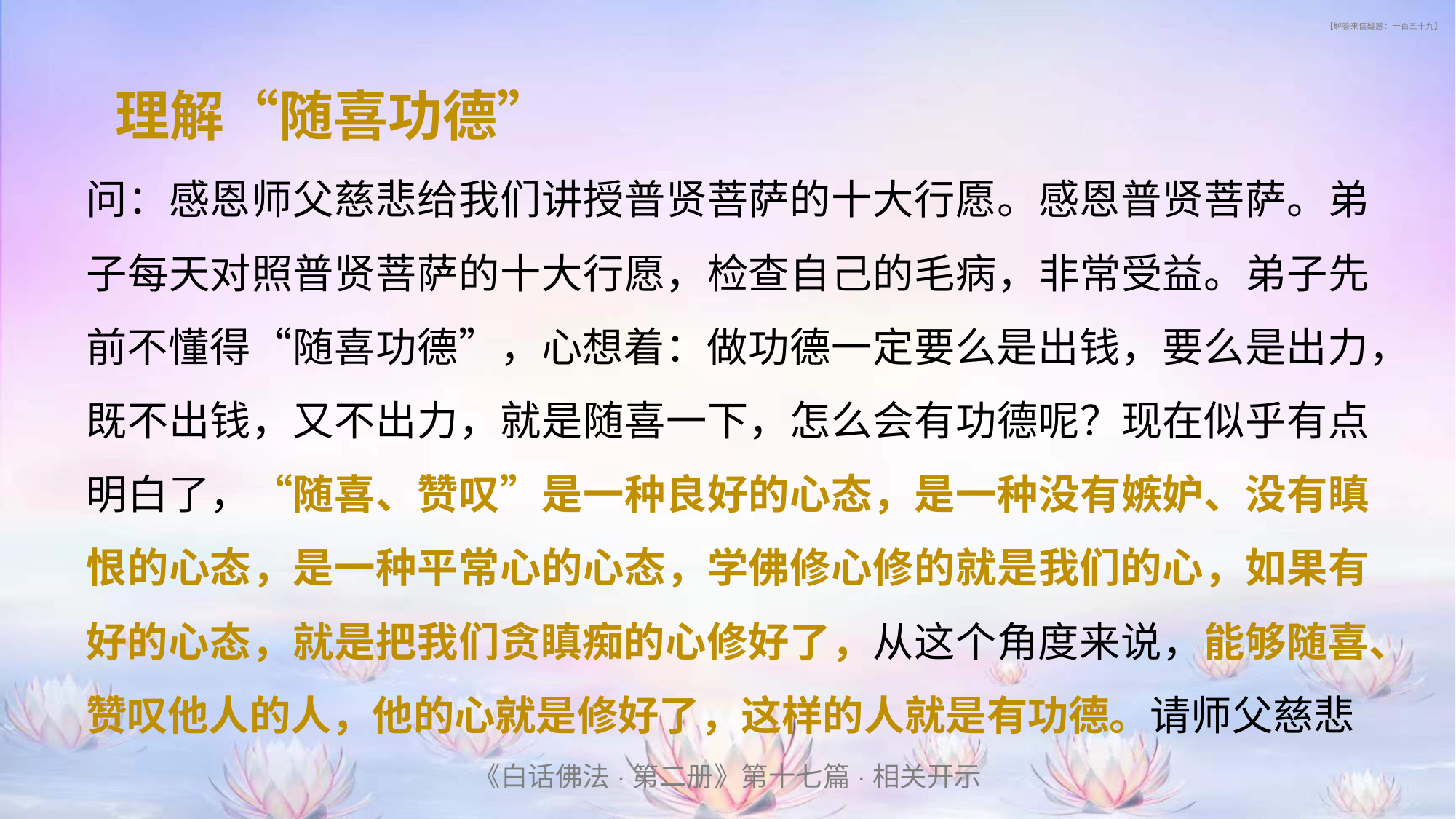

# 【解答来信疑惑：一百五十九】
    理解“随喜功德”
问：感恩师父慈悲给我们讲授普贤菩萨的十大行愿。感恩普贤菩萨。弟子每天对照普贤菩萨的十大行愿，检查自己的毛病，非常受益。弟子先前不懂得“随喜功德”，心想着：做功德一定要么是出钱，要么是出力，既不出钱，又不出力，就是随喜一下，怎么会有功德呢？现在似乎有点明白了，“随喜、赞叹”是一种良好的心态，是一种没有嫉妒、没有瞋恨的心态，是一种平常心的心态，学佛修心修的就是我们的心，如果有好的心态，就是把我们贪瞋痴的心修好了，从这个角度来说，能够随喜、赞叹他人的人，他的心就是修好了，这样的人就是有功德。请师父慈悲
《白话佛法·第二册》第十七篇·相关开示